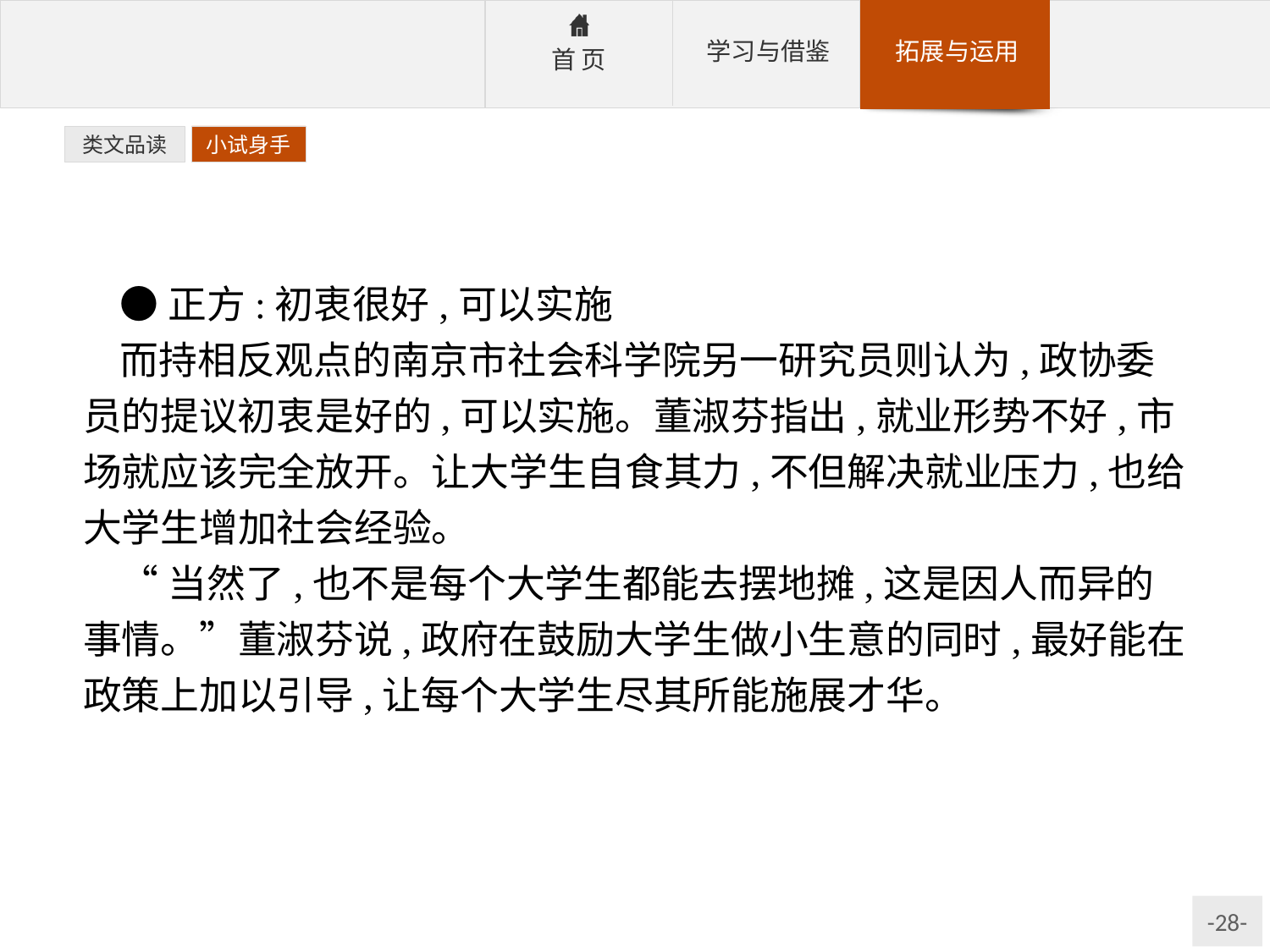

类文品读
小试身手
●正方:初衷很好,可以实施
而持相反观点的南京市社会科学院另一研究员则认为,政协委员的提议初衷是好的,可以实施。董淑芬指出,就业形势不好,市场就应该完全放开。让大学生自食其力,不但解决就业压力,也给大学生增加社会经验。
“当然了,也不是每个大学生都能去摆地摊,这是因人而异的事情。”董淑芬说,政府在鼓励大学生做小生意的同时,最好能在政策上加以引导,让每个大学生尽其所能施展才华。